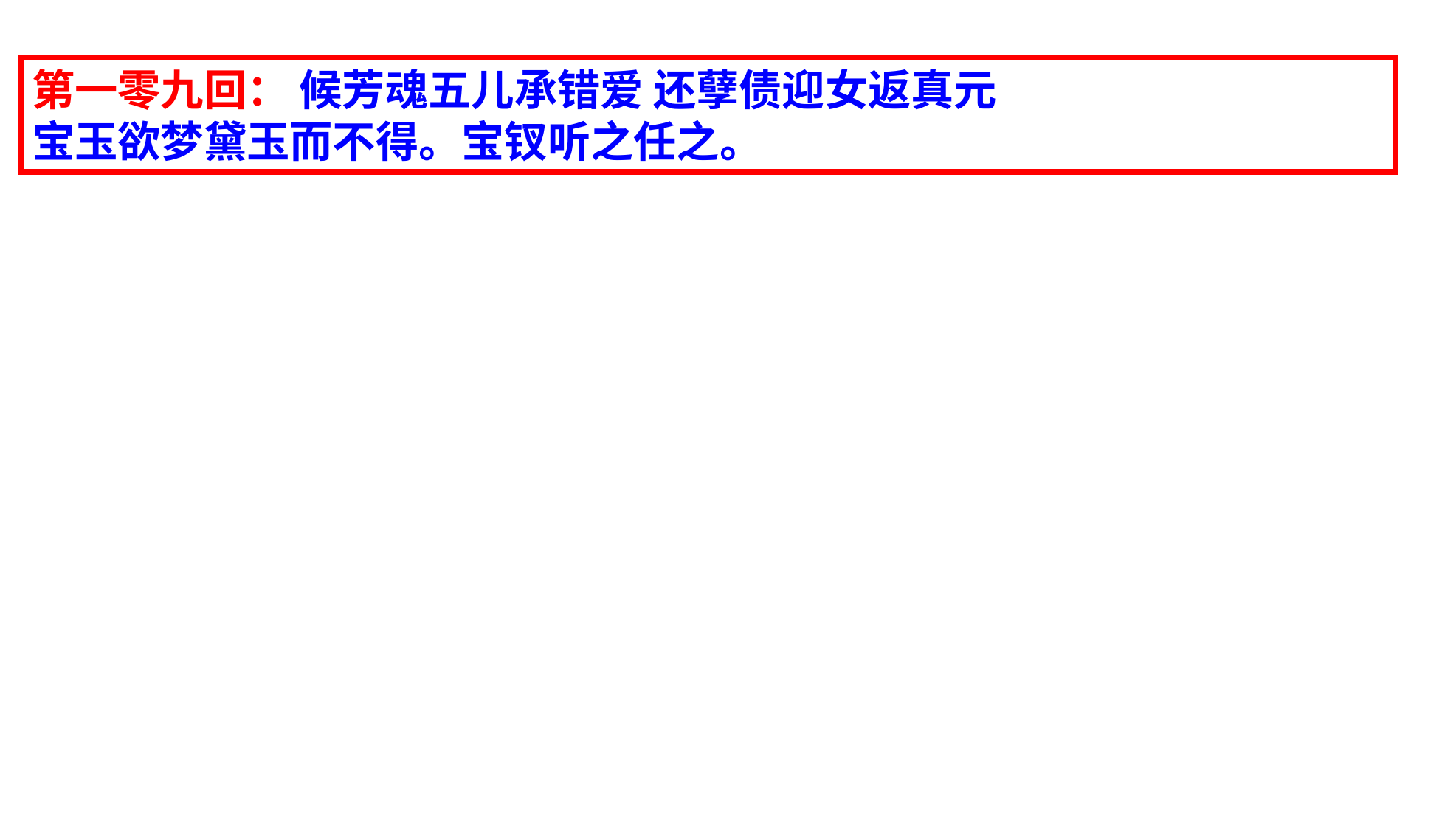

第一零九回： 候芳魂五儿承错爱 还孽债迎女返真元
宝玉欲梦黛玉而不得。宝钗听之任之。